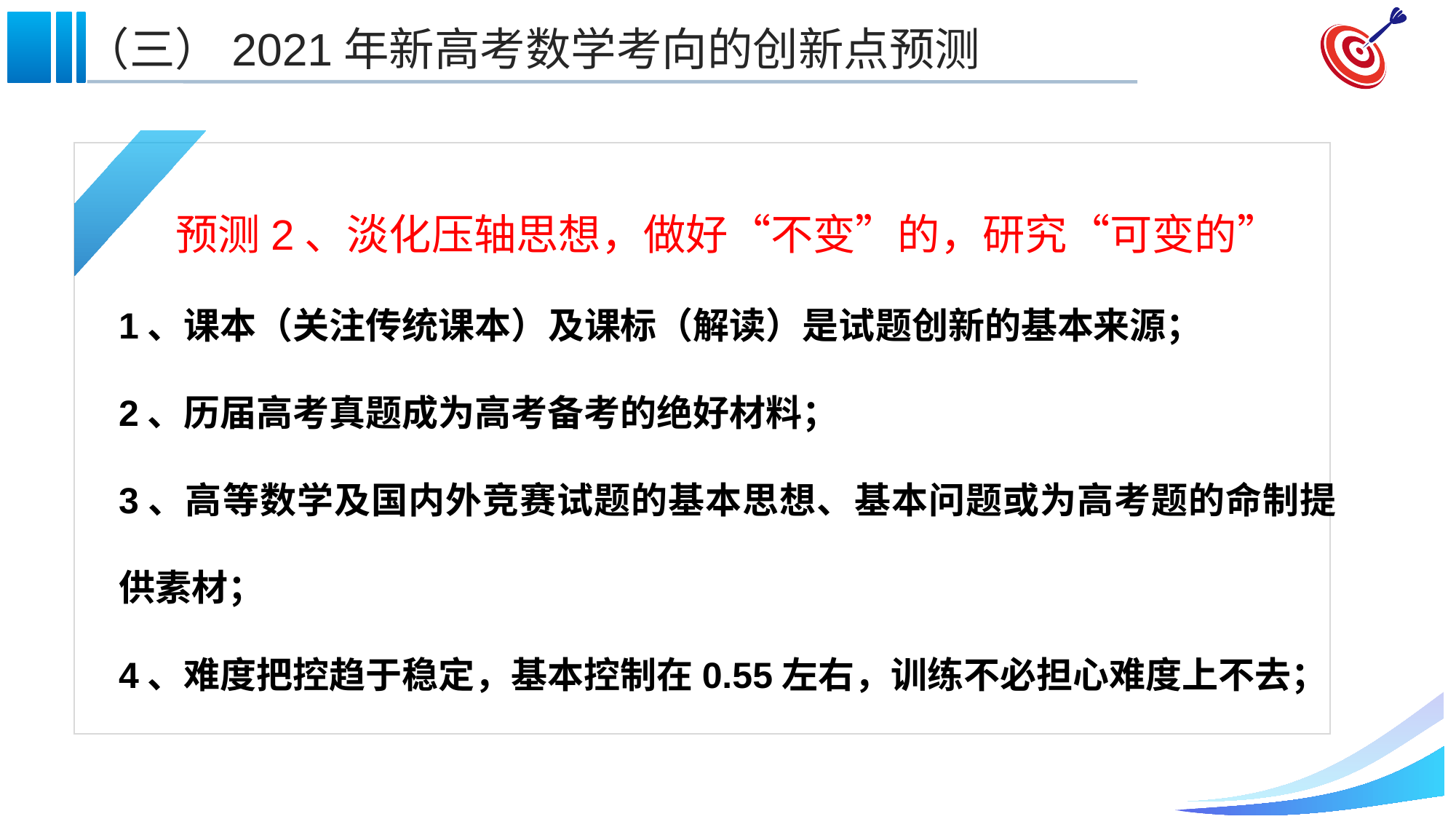

预测2、淡化压轴思想，做好“不变”的，研究“可变的”
1、课本（关注传统课本）及课标（解读）是试题创新的基本来源；
2、历届高考真题成为高考备考的绝好材料；
3、高等数学及国内外竞赛试题的基本思想、基本问题或为高考题的命制提供素材；
4、难度把控趋于稳定，基本控制在0.55左右，训练不必担心难度上不去；